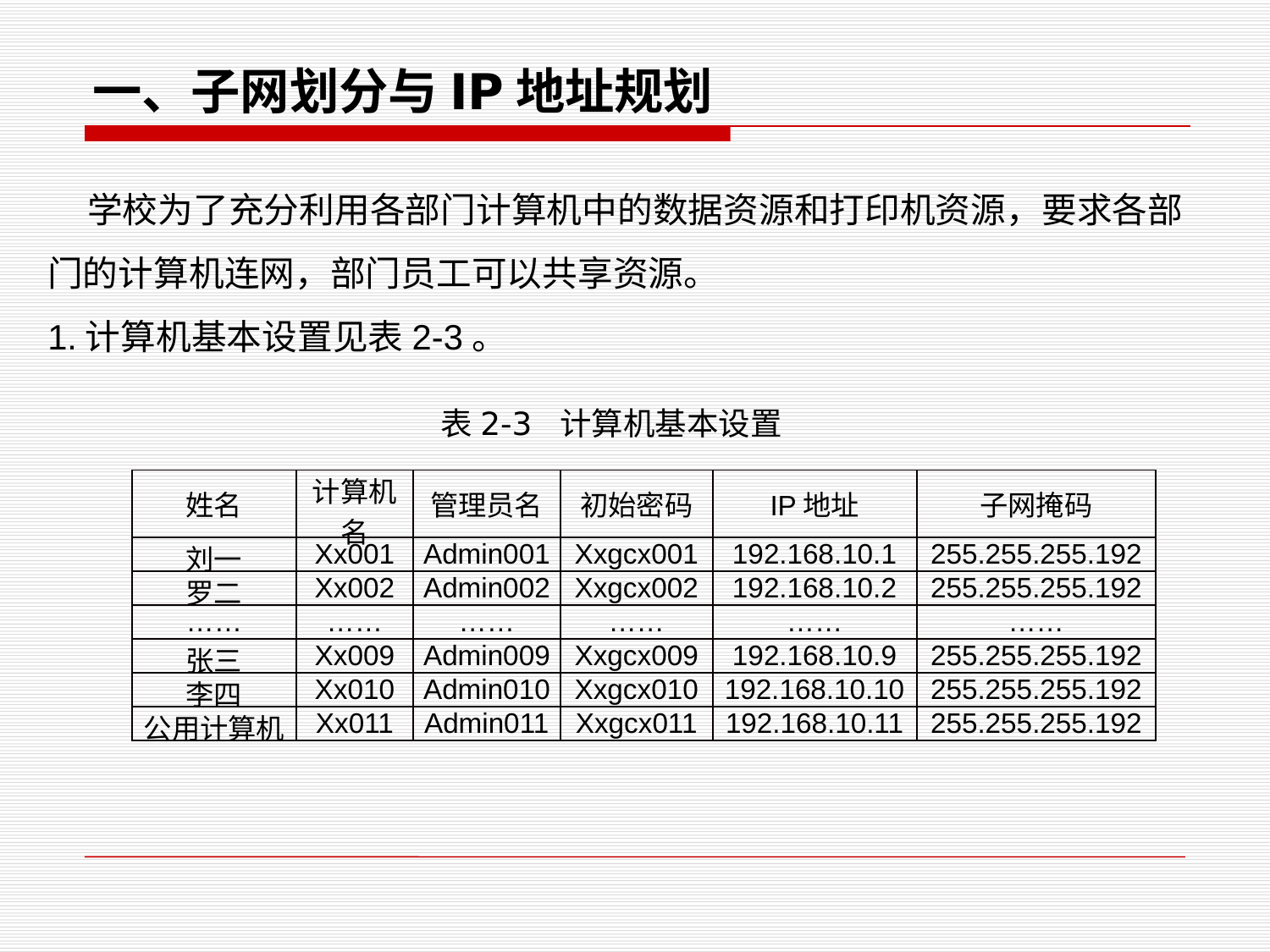

一、子网划分与IP地址规划
    学校为了充分利用各部门计算机中的数据资源和打印机资源，要求各部门的计算机连网，部门员工可以共享资源。
1.计算机基本设置见表2-3。
表2-3  计算机基本设置
| 姓名 | 计算机名 | 管理员名 | 初始密码 | IP地址 | 子网掩码 |
| --- | --- | --- | --- | --- | --- |
| 刘一 | Xx001 | Admin001 | Xxgcx001 | 192.168.10.1 | 255.255.255.192 |
| 罗二 | Xx002 | Admin002 | Xxgcx002 | 192.168.10.2 | 255.255.255.192 |
| …… | …… | …… | …… | …… | …… |
| 张三 | Xx009 | Admin009 | Xxgcx009 | 192.168.10.9 | 255.255.255.192 |
| 李四 | Xx010 | Admin010 | Xxgcx010 | 192.168.10.10 | 255.255.255.192 |
| 公用计算机 | Xx011 | Admin011 | Xxgcx011 | 192.168.10.11 | 255.255.255.192 |
43